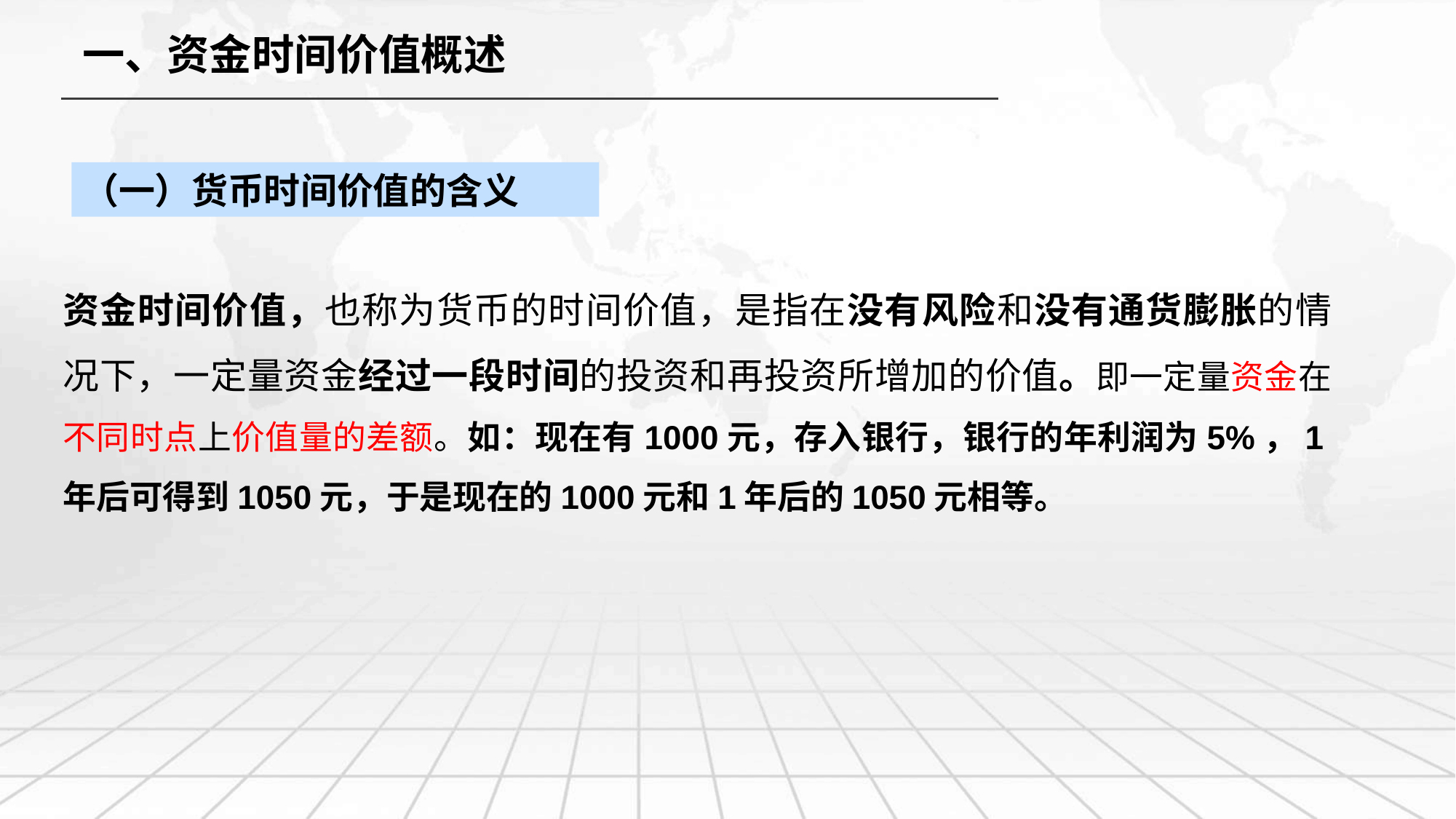

一、资金时间价值概述
（一）货币时间价值的含义
资金时间价值，也称为货币的时间价值，是指在没有风险和没有通货膨胀的情况下，一定量资金经过一段时间的投资和再投资所增加的价值。即一定量资金在不同时点上价值量的差额。如：现在有1000元，存入银行，银行的年利润为5%，1年后可得到1050元，于是现在的1000元和1年后的1050元相等。